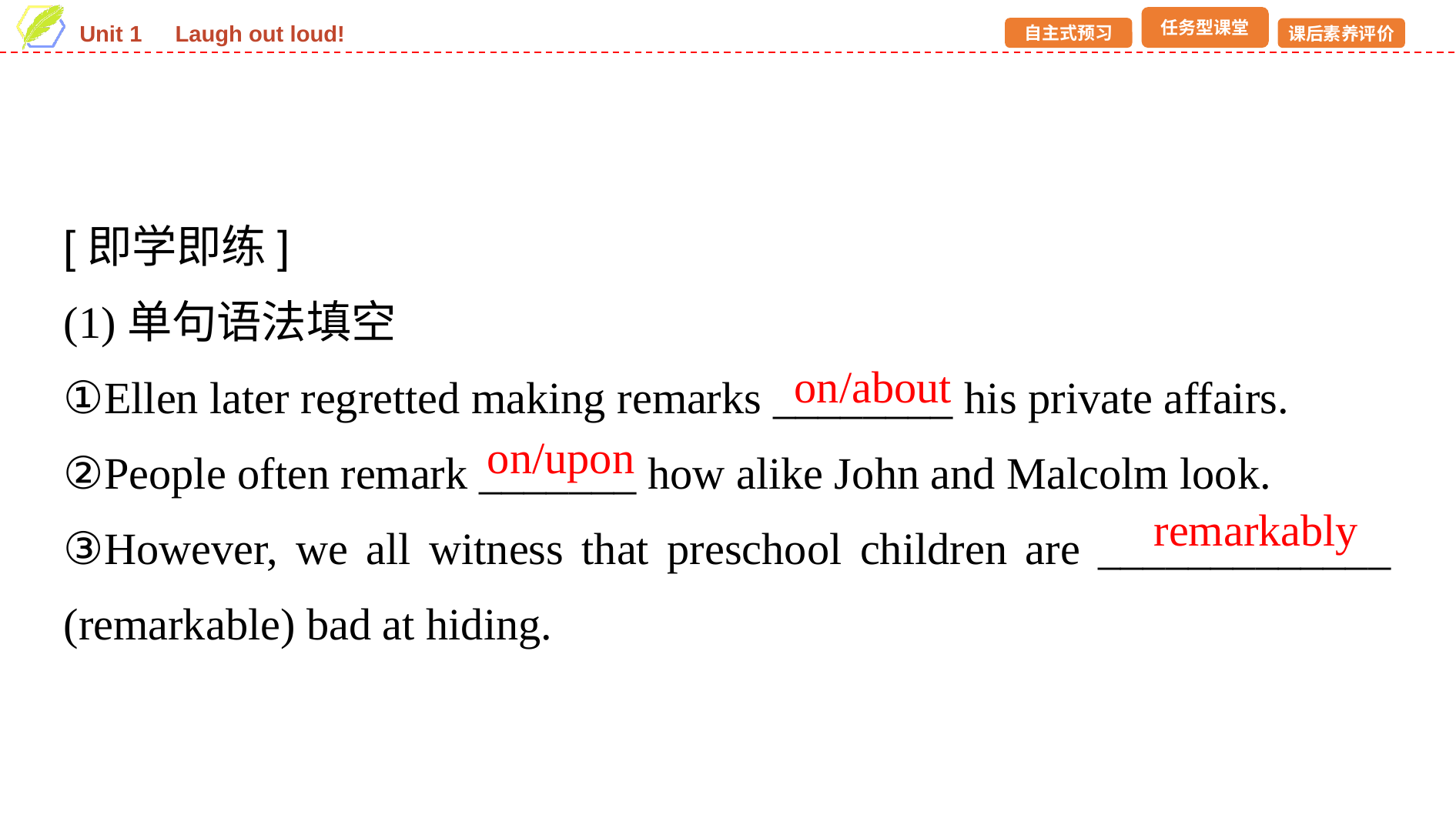

[即学即练]
(1)单句语法填空
①Ellen later regretted making remarks ________ his private affairs.
②People often remark _______ how alike John and Malcolm look.
③However, we all witness that preschool children are _____________ (remarkable) bad at hiding.
on/about
 on/upon
remarkably